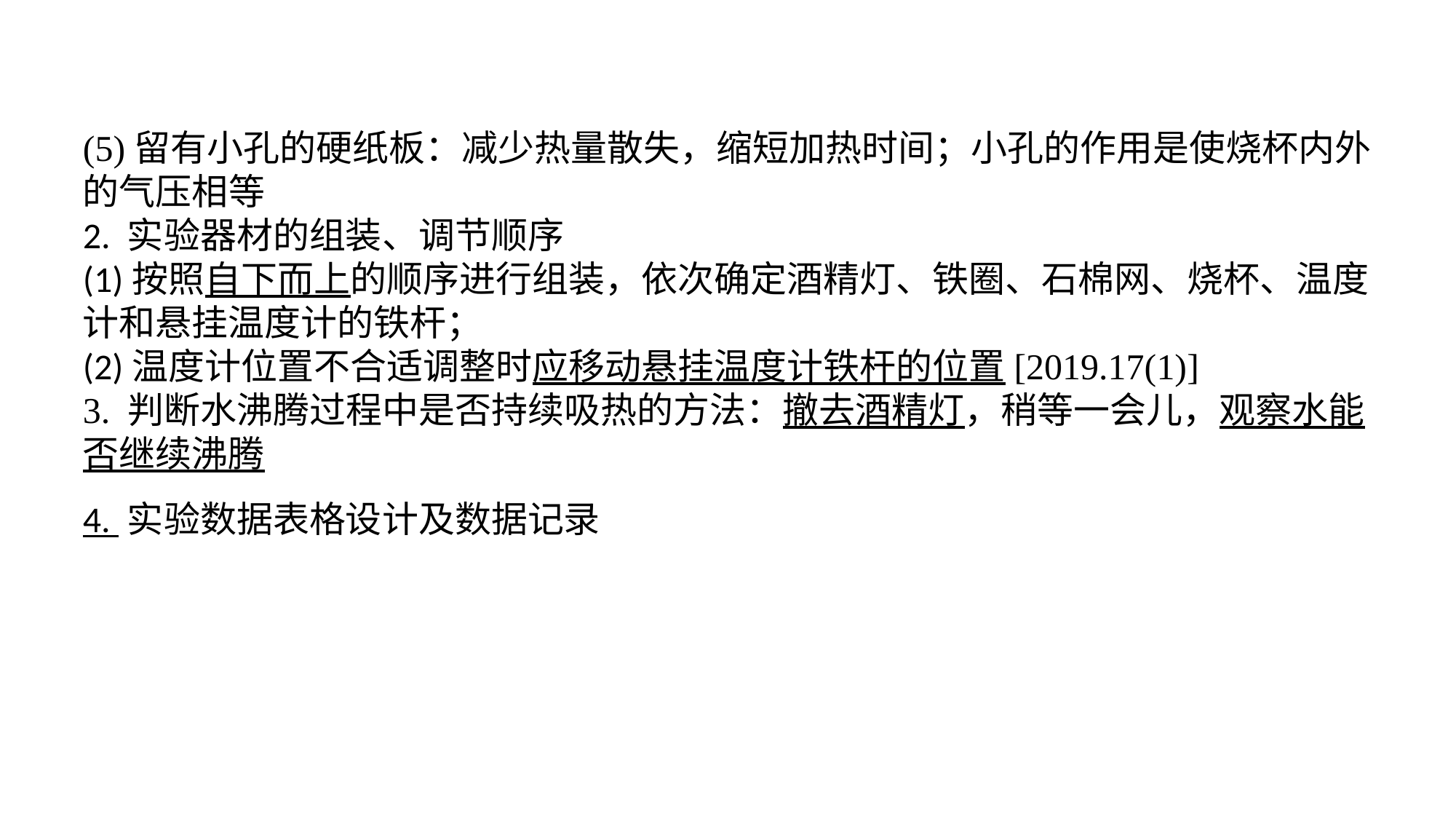

(5)留有小孔的硬纸板：减少热量散失，缩短加热时间；小孔的作用是使烧杯内外的气压相等2. 实验器材的组装、调节顺序(1)按照自下而上的顺序进行组装，依次确定酒精灯、铁圈、石棉网、烧杯、温度计和悬挂温度计的铁杆；(2)温度计位置不合适调整时应移动悬挂温度计铁杆的位置[2019.17(1)]3. 判断水沸腾过程中是否持续吸热的方法：撤去酒精灯，稍等一会儿，观察水能否继续沸腾4. 实验数据表格设计及数据记录